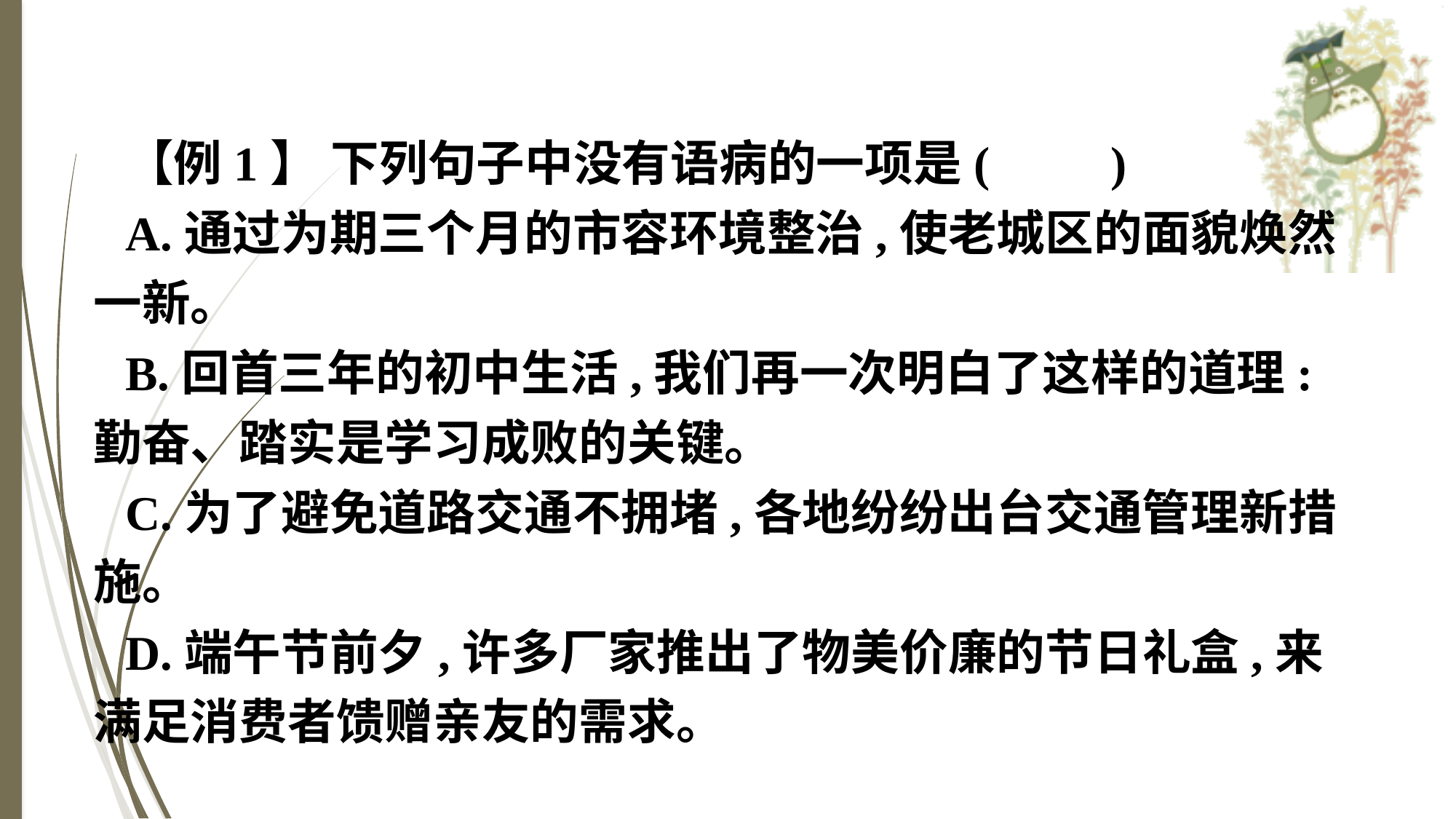

【例1】 下列句子中没有语病的一项是(　　)
A.通过为期三个月的市容环境整治,使老城区的面貌焕然一新。
B.回首三年的初中生活,我们再一次明白了这样的道理:勤奋、踏实是学习成败的关键。
C.为了避免道路交通不拥堵,各地纷纷出台交通管理新措施。
D.端午节前夕,许多厂家推出了物美价廉的节日礼盒,来满足消费者馈赠亲友的需求。